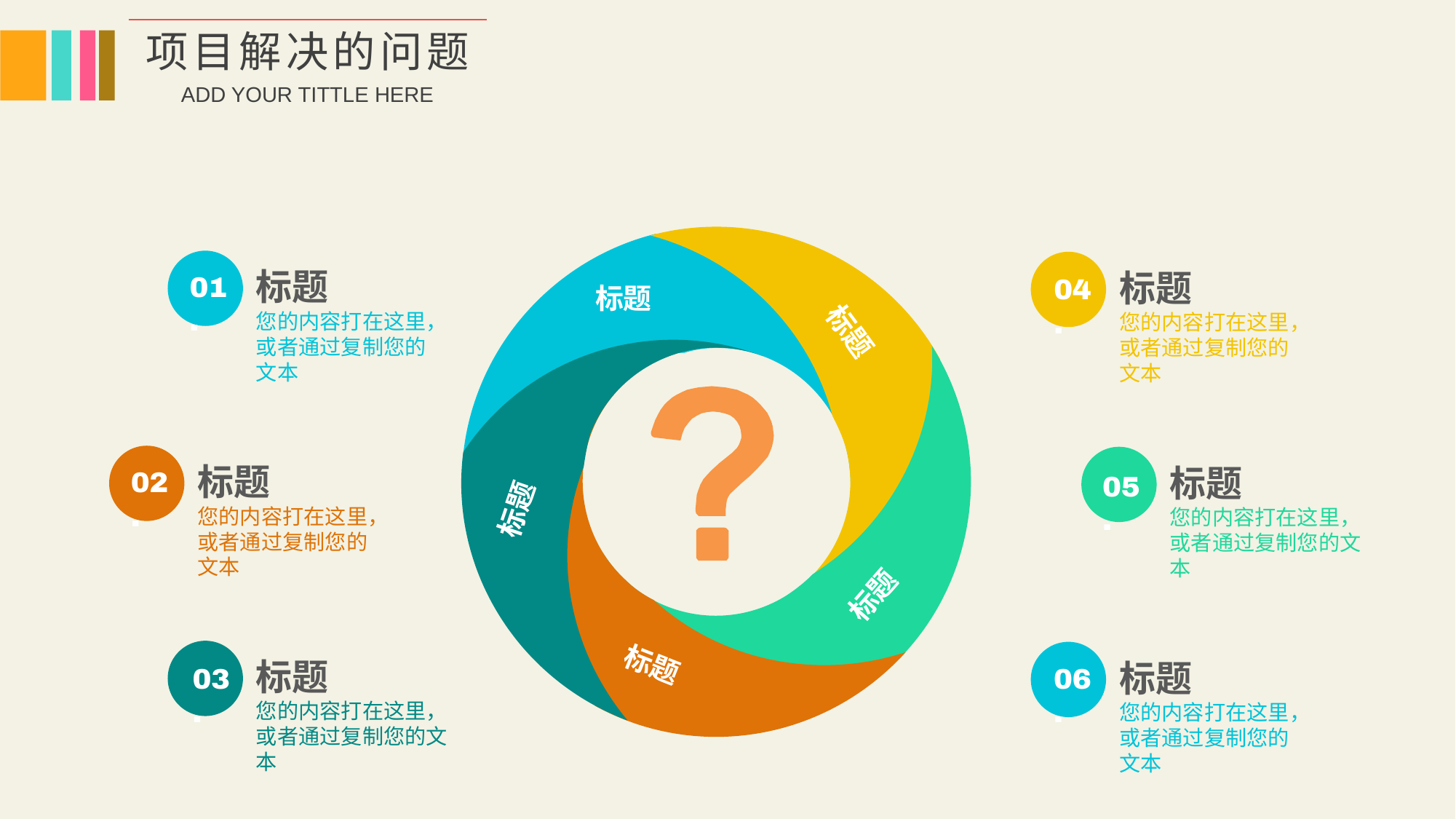

0
项目解决的问题
ADD YOUR TITTLE HERE

标题
您的内容打在这里，或者通过复制您的文本
标题
您的内容打在这里，或者通过复制您的文本
01.
04.
标题

标题

标题
您的内容打在这里，或者通过复制您的文本
标题
您的内容打在这里，或者通过复制您的文本
02.
标题
05.
标题

标题
您的内容打在这里，或者通过复制您的文本
标题
您的内容打在这里，或者通过复制您的文本
标题
03.
06.